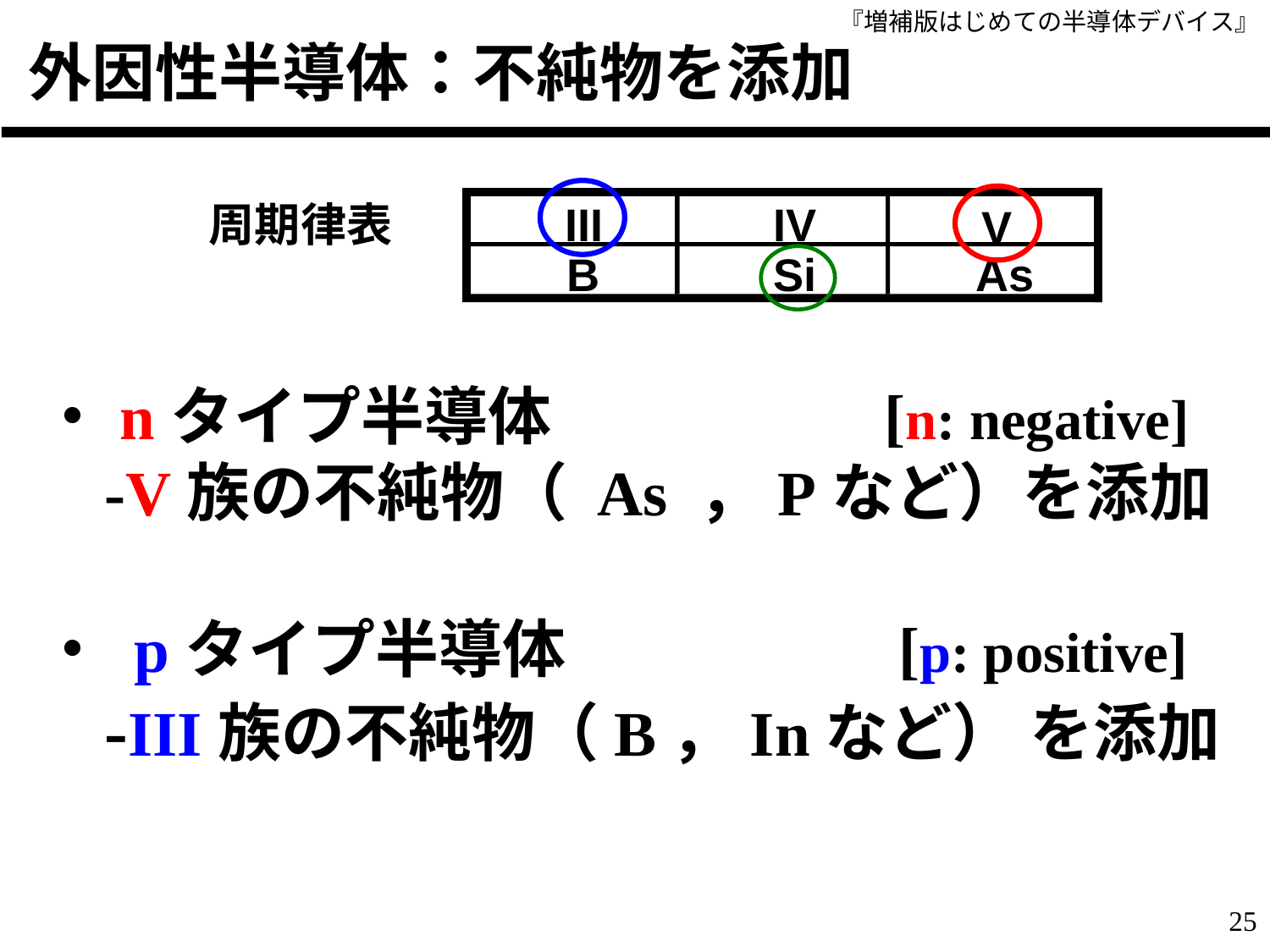

# 外因性半導体：不純物を添加

III
IV

V

B
Si
As

周期律表

・nタイプ半導体　　　　　[n: negative]
-V族の不純物（ As ，Pなど）を添加
・ pタイプ半導体　　　　　[p: positive]
-III族の不純物（B，Inなど） を添加
25